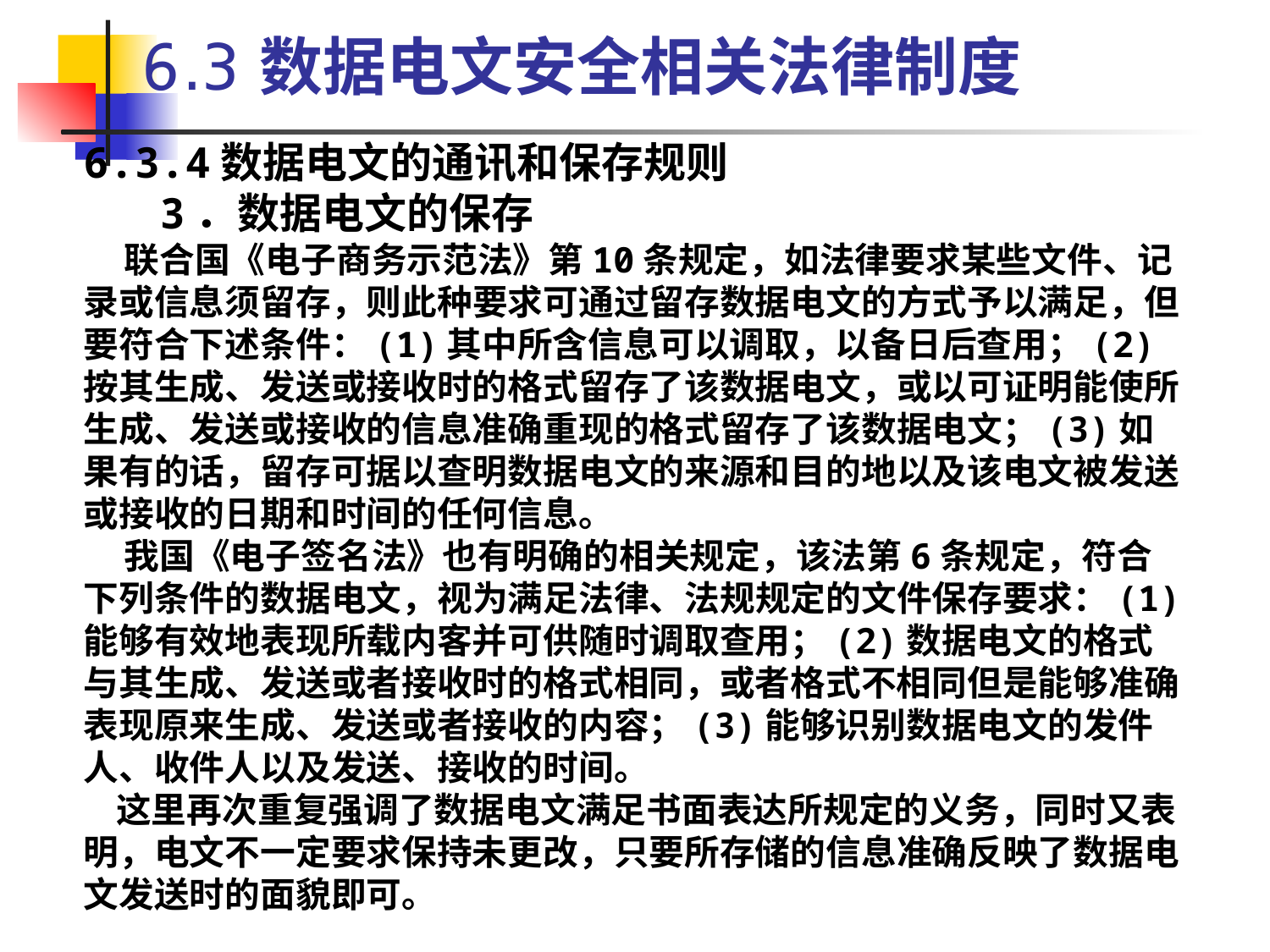

6.3数据电文安全相关法律制度
6.3.4数据电文的通讯和保存规则
   3．数据电文的保存
    联合国《电子商务示范法》第10条规定，如法律要求某些文件、记录或信息须留存，则此种要求可通过留存数据电文的方式予以满足，但要符合下述条件：(1)其中所含信息可以调取，以备日后查用；(2)按其生成、发送或接收时的格式留存了该数据电文，或以可证明能使所生成、发送或接收的信息准确重现的格式留存了该数据电文；(3)如果有的话，留存可据以查明数据电文的来源和目的地以及该电文被发送或接收的日期和时间的任何信息。
    我国《电子签名法》也有明确的相关规定，该法第6条规定，符合下列条件的数据电文，视为满足法律、法规规定的文件保存要求：(1)能够有效地表现所载内客并可供随时调取查用；(2)数据电文的格式与其生成、发送或者接收时的格式相同，或者格式不相同但是能够准确表现原来生成、发送或者接收的内容；(3)能够识别数据电文的发件人、收件人以及发送、接收的时间。
   这里再次重复强调了数据电文满足书面表达所规定的义务，同时又表明，电文不一定要求保持未更改，只要所存储的信息准确反映了数据电文发送时的面貌即可。